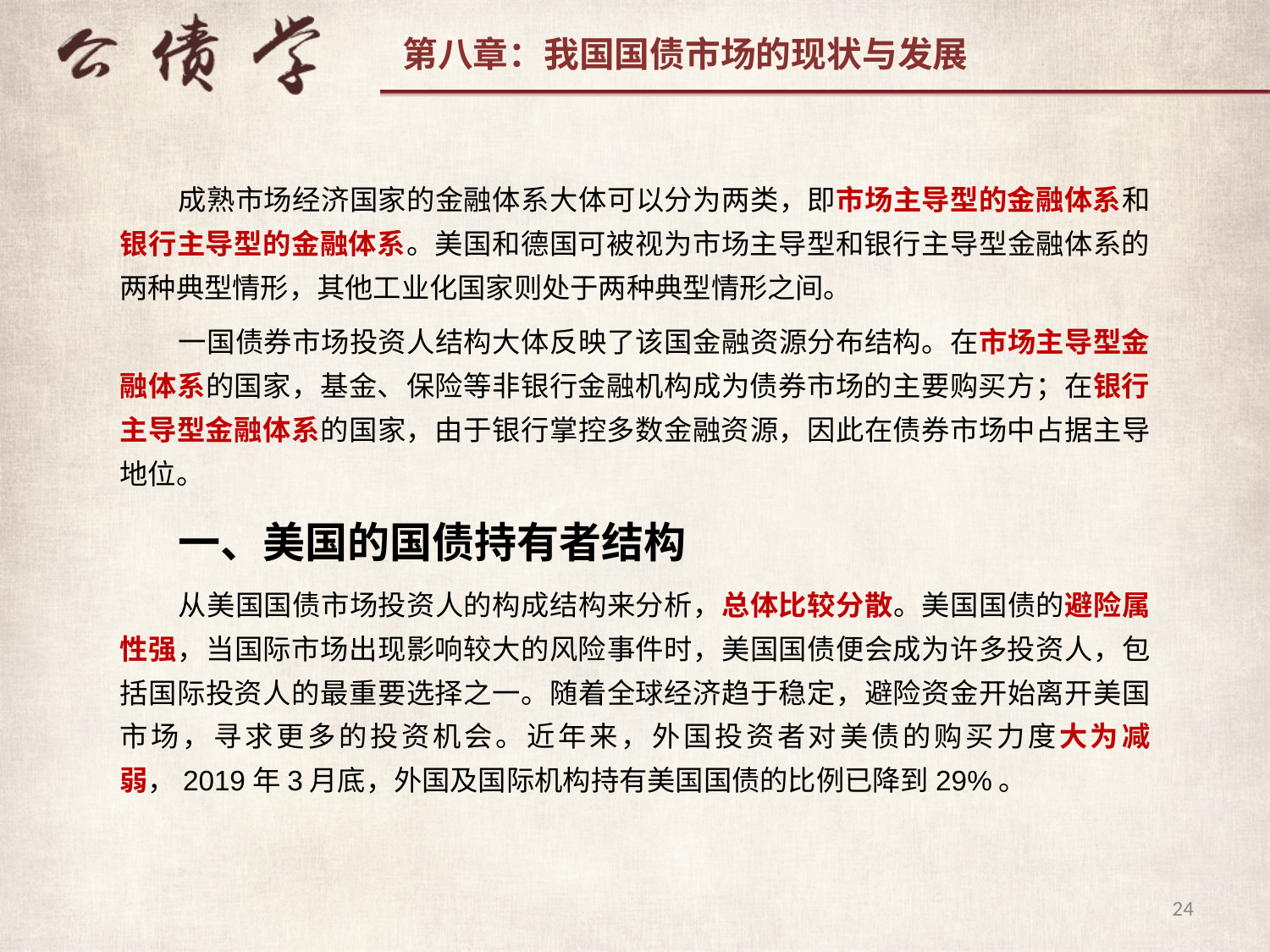

成熟市场经济国家的金融体系大体可以分为两类，即市场主导型的金融体系和银行主导型的金融体系。美国和德国可被视为市场主导型和银行主导型金融体系的两种典型情形，其他工业化国家则处于两种典型情形之间。
一国债券市场投资人结构大体反映了该国金融资源分布结构。在市场主导型金融体系的国家，基金、保险等非银行金融机构成为债券市场的主要购买方；在银行主导型金融体系的国家，由于银行掌控多数金融资源，因此在债券市场中占据主导地位。
一、美国的国债持有者结构
从美国国债市场投资人的构成结构来分析，总体比较分散。美国国债的避险属性强，当国际市场出现影响较大的风险事件时，美国国债便会成为许多投资人，包括国际投资人的最重要选择之一。随着全球经济趋于稳定，避险资金开始离开美国市场，寻求更多的投资机会。近年来，外国投资者对美债的购买力度大为减弱，2019年3月底，外国及国际机构持有美国国债的比例已降到29%。
24